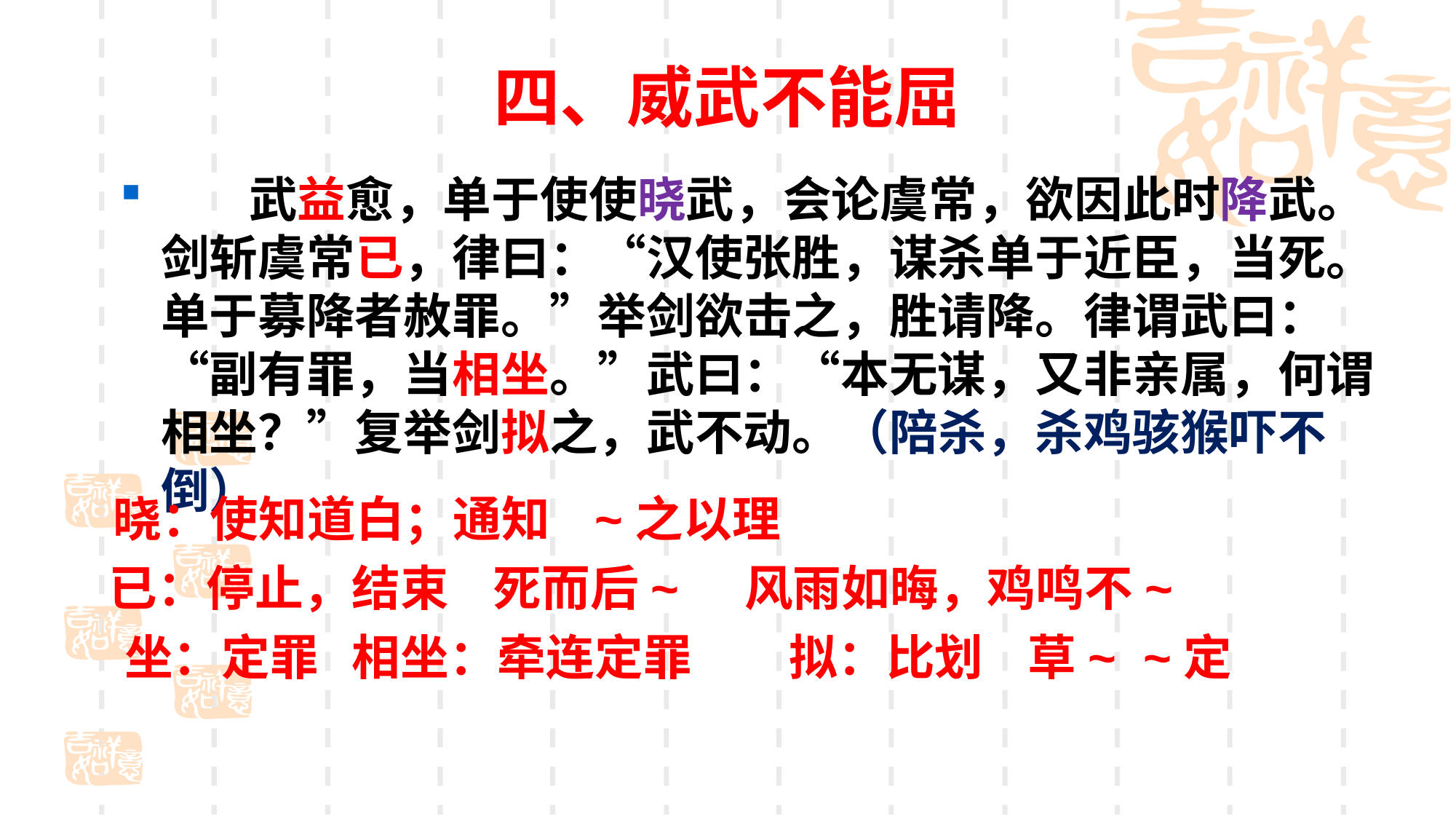

# 四、威武不能屈
       武益愈，单于使使晓武，会论虞常，欲因此时降武。剑斩虞常已，律曰：“汉使张胜，谋杀单于近臣，当死。单于募降者赦罪。”举剑欲击之，胜请降。律谓武曰：“副有罪，当相坐。”武曰：“本无谋，又非亲属，何谓相坐？”复举剑拟之，武不动。（陪杀，杀鸡骇猴吓不倒）
晓：使知道白；通知   ~之以理
已：停止，结束    死而后~    风雨如晦，鸡鸣不~
坐：定罪   相坐：牵连定罪
拟：比划    草~  ~定